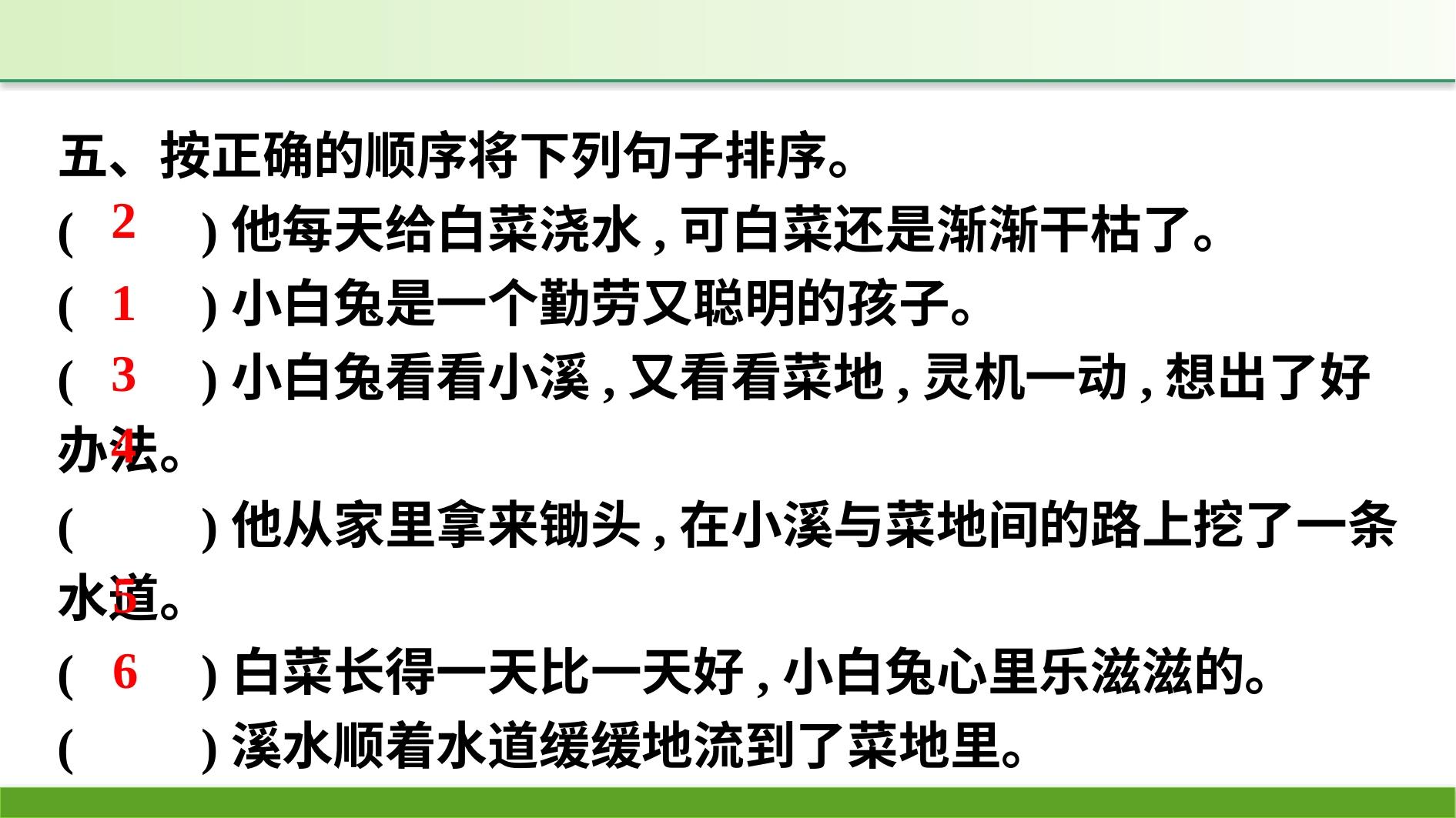

五、按正确的顺序将下列句子排序。
(　　)他每天给白菜浇水,可白菜还是渐渐干枯了。
(　　)小白兔是一个勤劳又聪明的孩子。
(　　)小白兔看看小溪,又看看菜地,灵机一动,想出了好办法。
(　　)他从家里拿来锄头,在小溪与菜地间的路上挖了一条水道。
(　　)白菜长得一天比一天好,小白兔心里乐滋滋的。
(　　)溪水顺着水道缓缓地流到了菜地里。
2
1
3
4
5
6